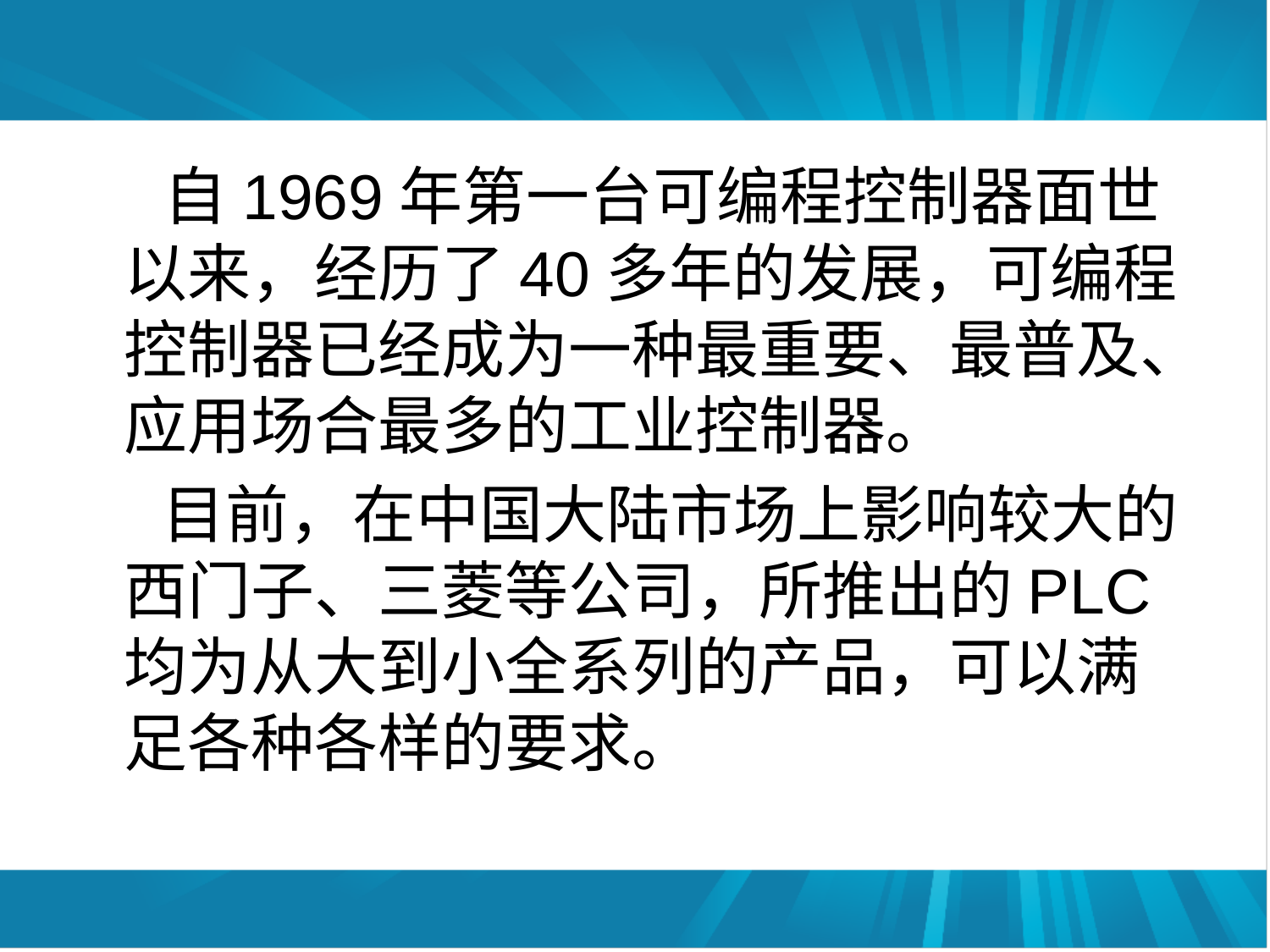

#
     自1969年第一台可编程控制器面世以来，经历了40多年的发展，可编程控制器已经成为一种最重要、最普及、应用场合最多的工业控制器。
     目前，在中国大陆市场上影响较大的西门子、三菱等公司，所推出的PLC均为从大到小全系列的产品，可以满足各种各样的要求。